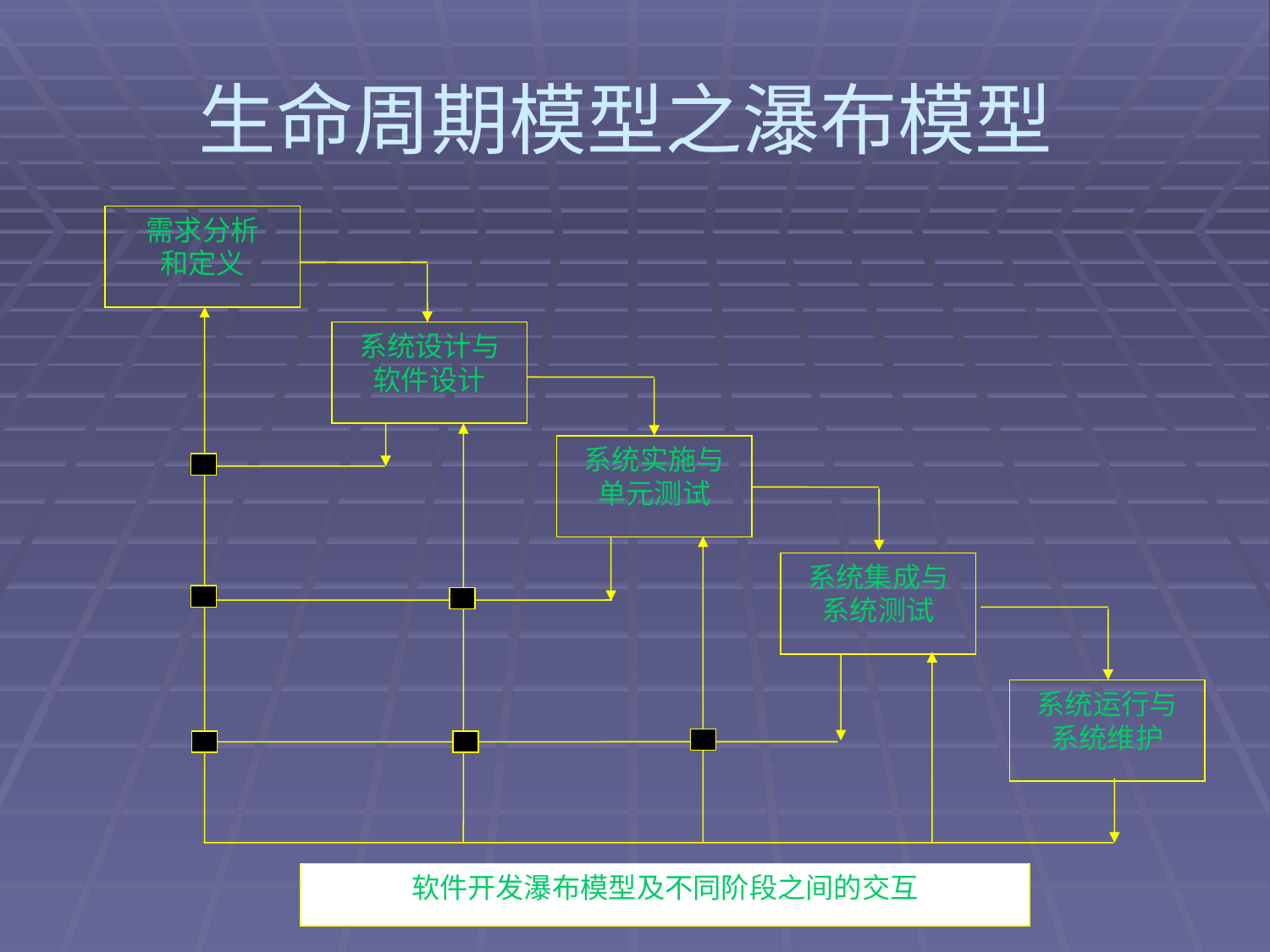

# 生命周期模型之瀑布模型
需求分析
和定义

系统设计与
软件设计

系统实施与
单元测试

系统集成与
系统测试

系统运行与
系统维护

软件开发瀑布模型及不同阶段之间的交互